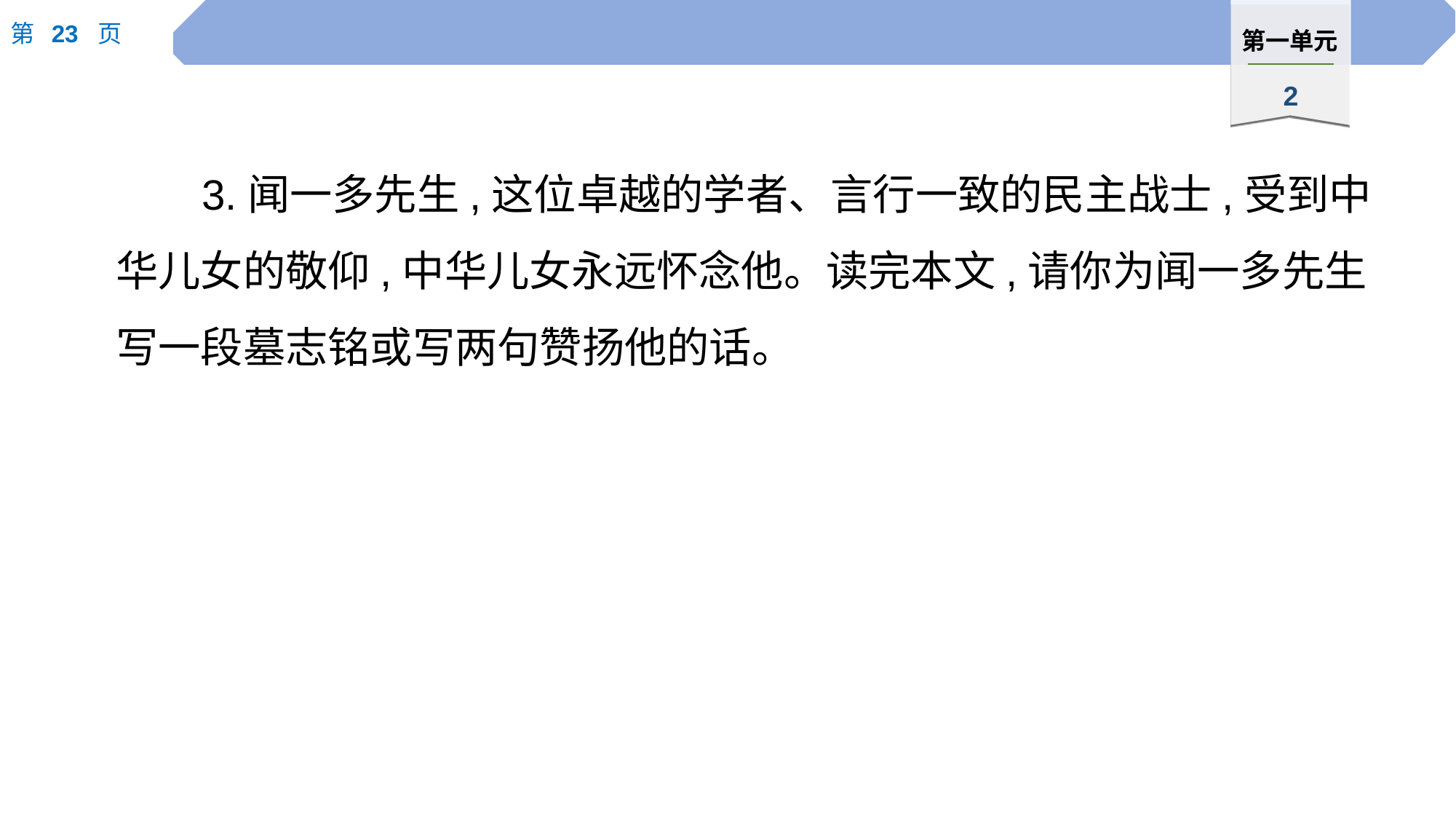

3.闻一多先生,这位卓越的学者、言行一致的民主战士,受到中华儿女的敬仰,中华儿女永远怀念他。读完本文,请你为闻一多先生写一段墓志铭或写两句赞扬他的话。